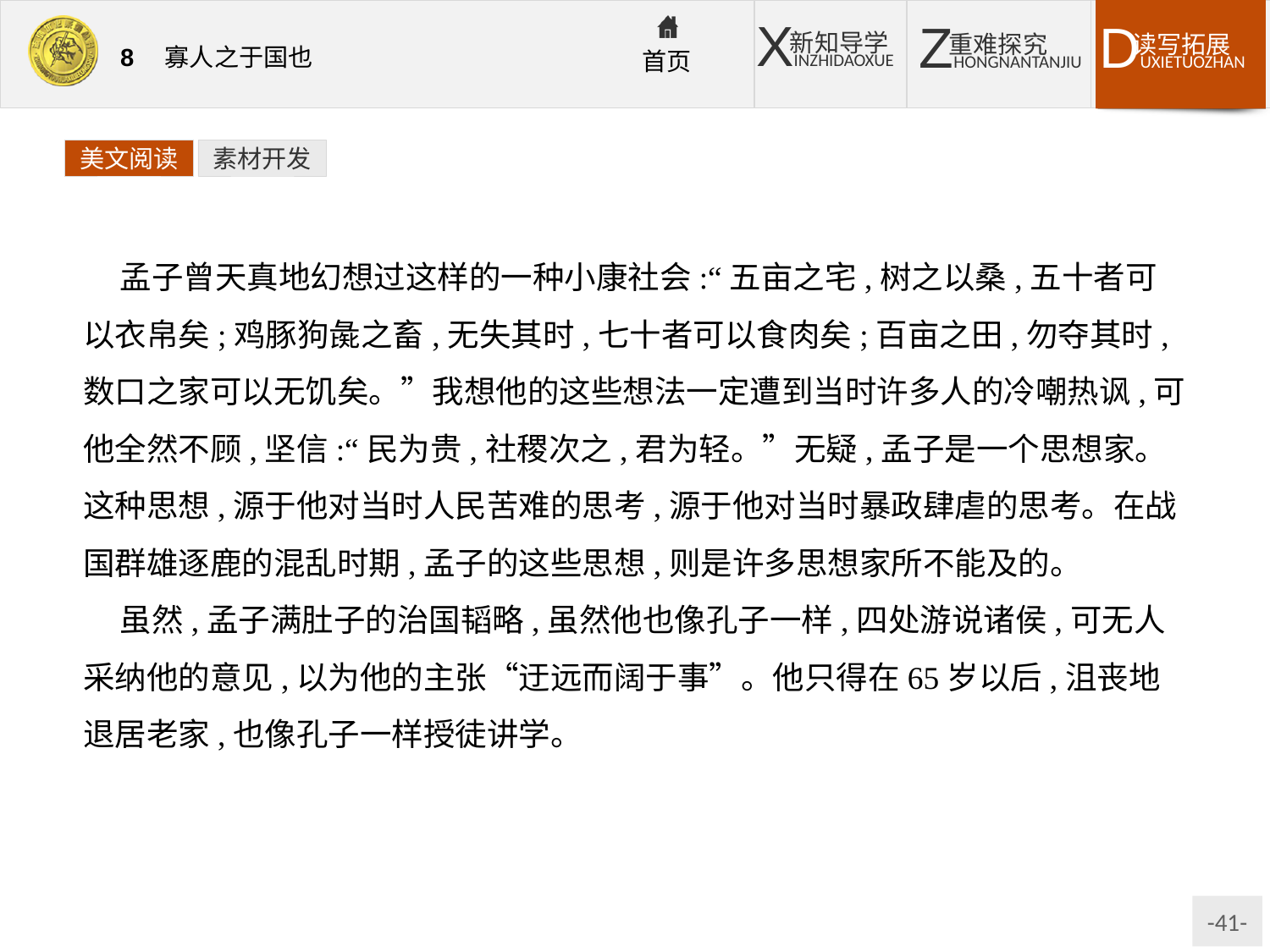

美文阅读
素材开发
孟子曾天真地幻想过这样的一种小康社会:“五亩之宅,树之以桑,五十者可以衣帛矣;鸡豚狗彘之畜,无失其时,七十者可以食肉矣;百亩之田,勿夺其时,数口之家可以无饥矣。”我想他的这些想法一定遭到当时许多人的冷嘲热讽,可他全然不顾,坚信:“民为贵,社稷次之,君为轻。”无疑,孟子是一个思想家。这种思想,源于他对当时人民苦难的思考,源于他对当时暴政肆虐的思考。在战国群雄逐鹿的混乱时期,孟子的这些思想,则是许多思想家所不能及的。
虽然,孟子满肚子的治国韬略,虽然他也像孔子一样,四处游说诸侯,可无人采纳他的意见,以为他的主张“迂远而阔于事”。他只得在65岁以后,沮丧地退居老家,也像孔子一样授徒讲学。